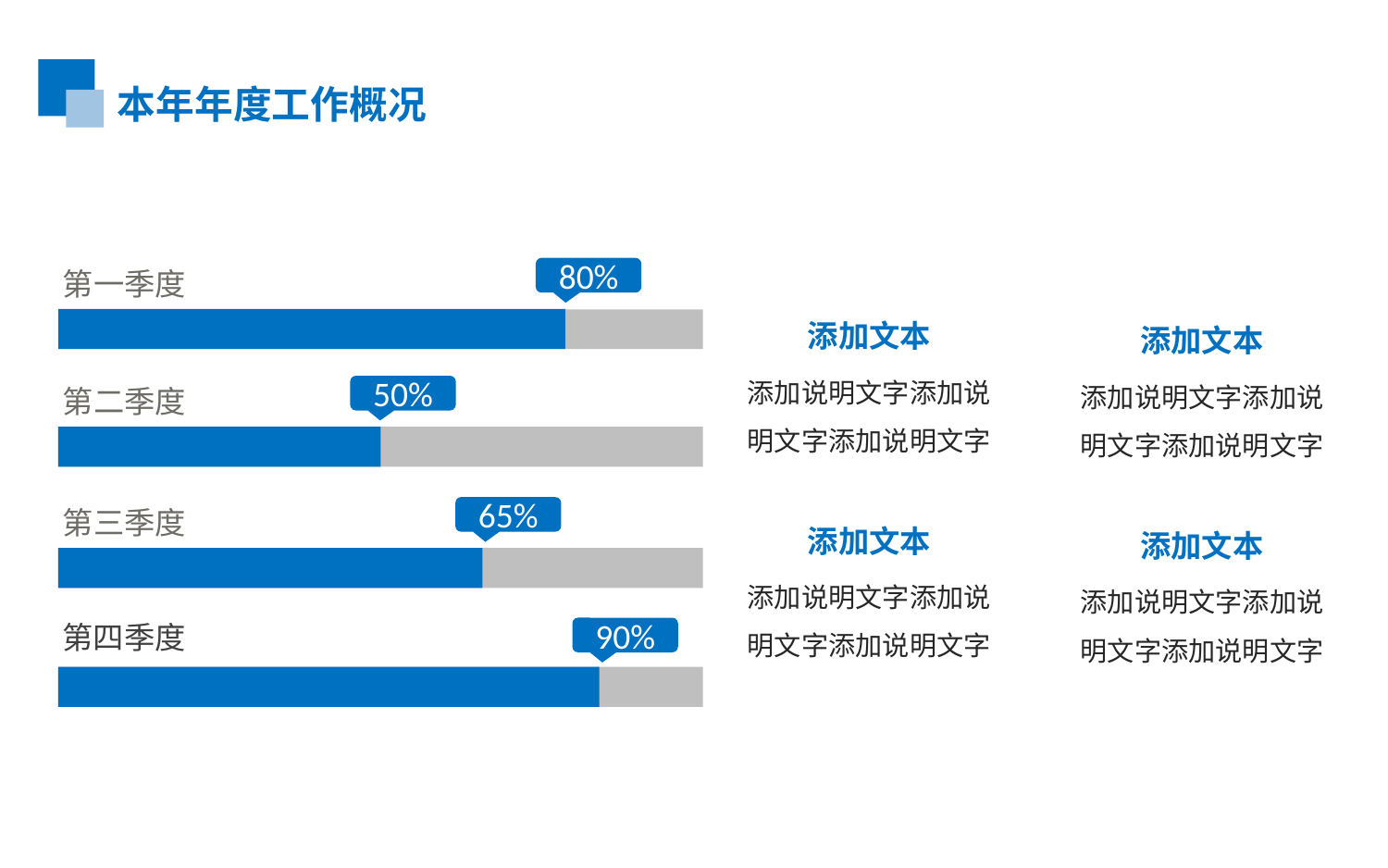

本年年度工作概况

第一季度

80%
添加文本
添加说明文字添加说明文字添加说明文字
添加文本
添加说明文字添加说明文字添加说明文字
第二季度

50%
第三季度

65%
添加文本
添加说明文字添加说明文字添加说明文字
添加文本
添加说明文字添加说明文字添加说明文字
第四季度

90%